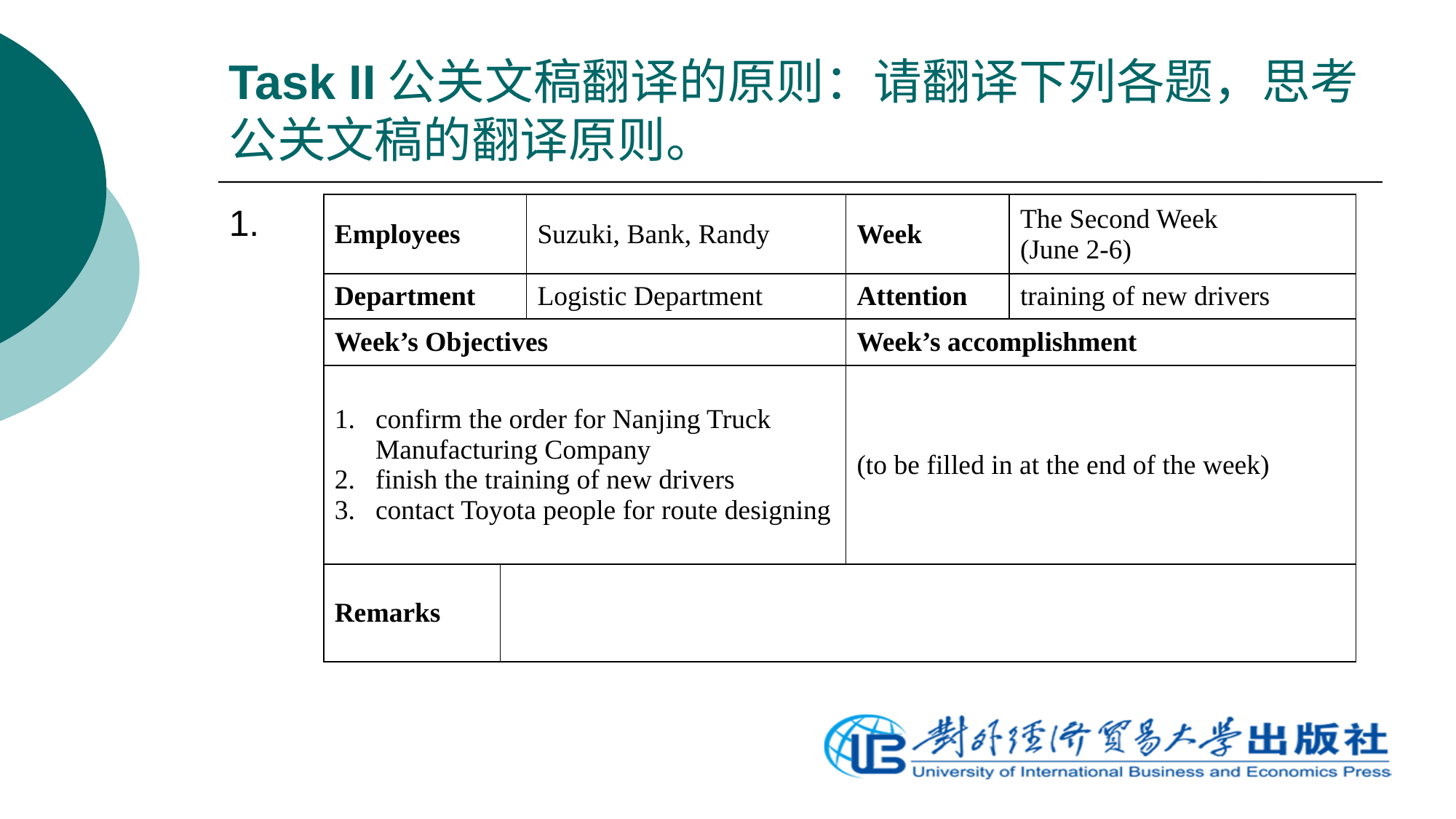

# Task II公关文稿翻译的原则：请翻译下列各题，思考公关文稿的翻译原则。
1.
| Employees |  | Suzuki, Bank, Randy | Week | The Second Week (June 2-6) |
| --- | --- | --- | --- | --- |
| Department |  | Logistic Department | Attention | training of new drivers |
| Week’s Objectives |  |  | Week’s accomplishment |  |
| 1. confirm the order for Nanjing Truck Manufacturing Company 2. finish the training of new drivers 3. contact Toyota people for route designing |  |  | (to be filled in at the end of the week) |  |
| Remarks |  |  |  |  |